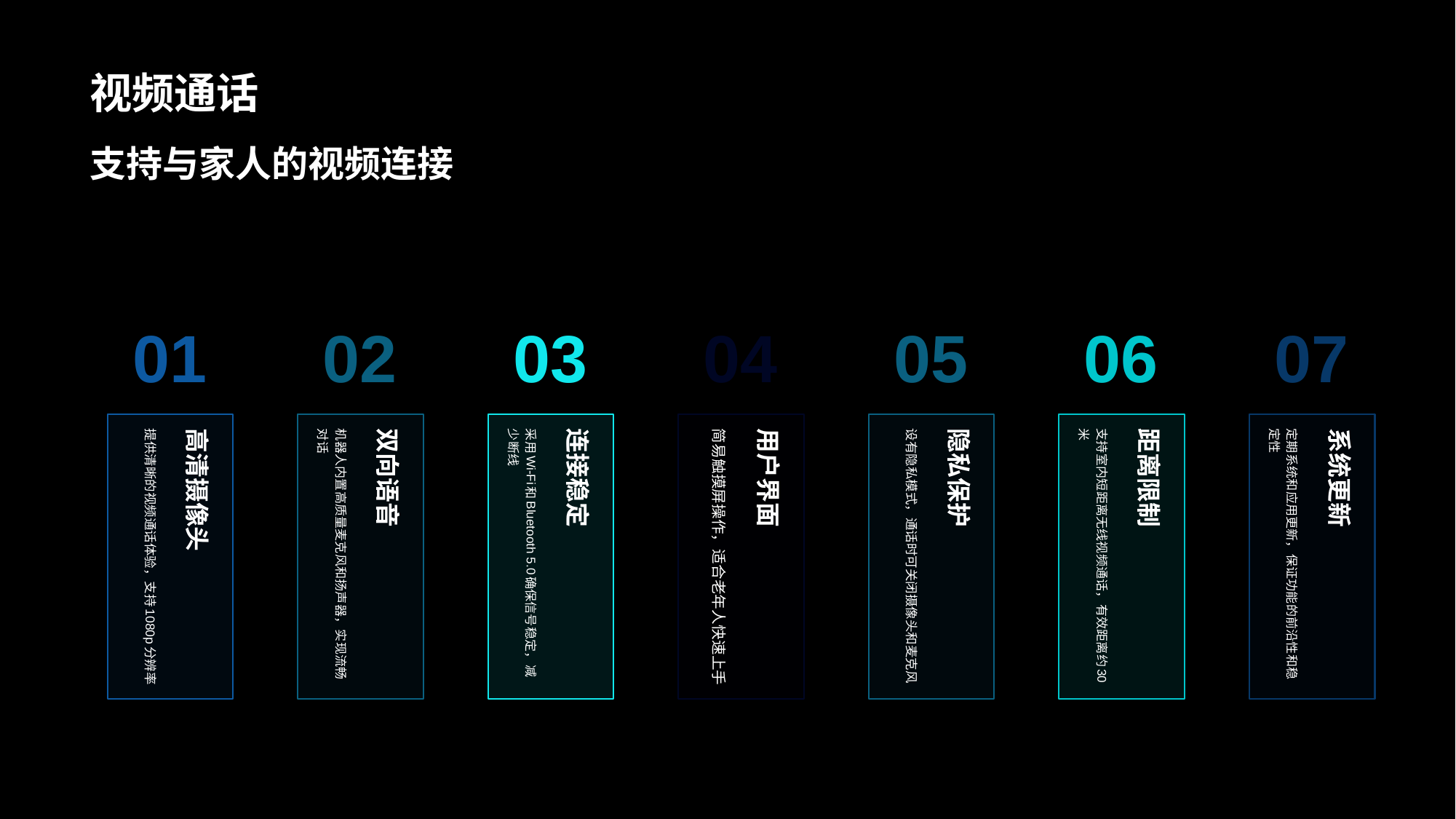

# 视频通话
支持与家人的视频连接
01

提供清晰的视频通话体验，支持1080p分辨率
高清摄像头
02

机器人内置高质量麦克风和扬声器，实现流畅对话
双向语音
03

采用Wi-Fi和Bluetooth 5.0确保信号稳定，减少断线
连接稳定
04

简易触摸屏操作，适合老年人快速上手
用户界面
05

设有隐私模式，通话时可关闭摄像头和麦克风
隐私保护
06

支持室内短距离无线视频通话，有效距离约30米
距离限制
07

定期系统和应用更新，保证功能的前沿性和稳定性
系统更新